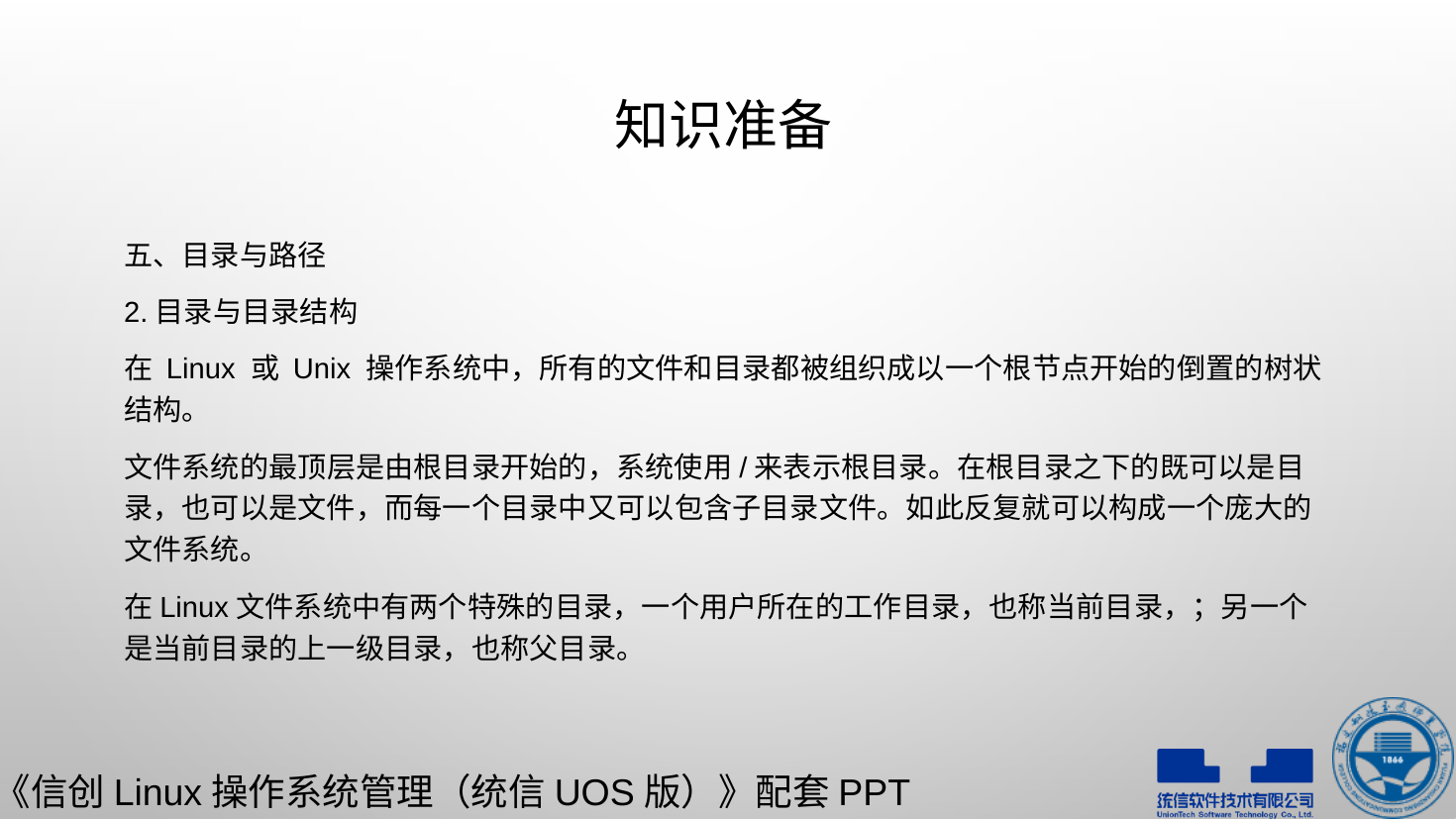

# 知识准备
五、目录与路径
2.目录与目录结构
在 Linux 或 Unix 操作系统中，所有的文件和目录都被组织成以一个根节点开始的倒置的树状结构。
文件系统的最顶层是由根目录开始的，系统使用/来表示根目录。在根目录之下的既可以是目录，也可以是文件，而每一个目录中又可以包含子目录文件。如此反复就可以构成一个庞大的文件系统。
在Linux文件系统中有两个特殊的目录，一个用户所在的工作目录，也称当前目录，；另一个是当前目录的上一级目录，也称父目录。